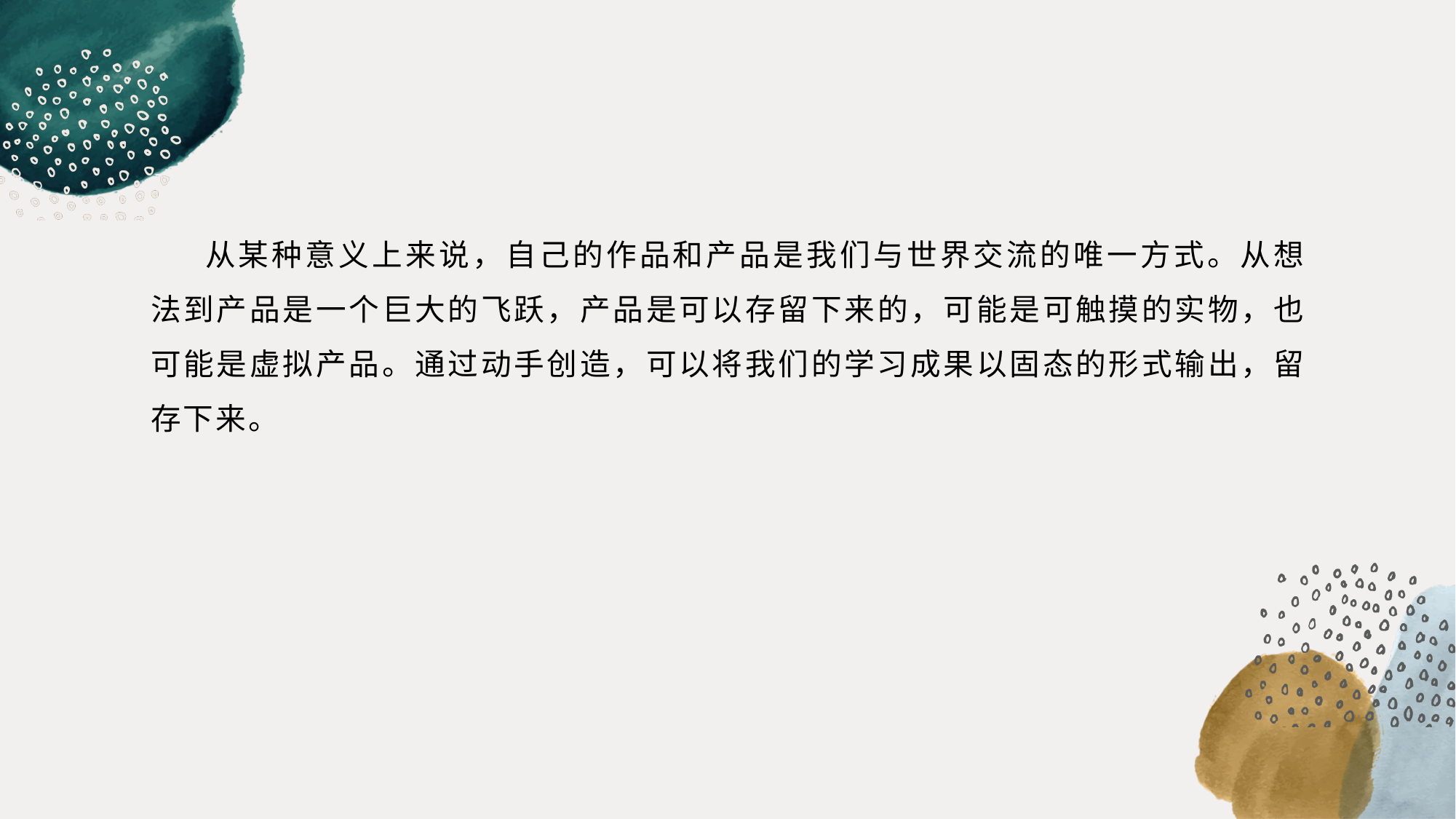

从某种意义上来说，自己的作品和产品是我们与世界交流的唯一方式。从想法到产品是一个巨大的飞跃，产品是可以存留下来的，可能是可触摸的实物，也可能是虚拟产品。通过动手创造，可以将我们的学习成果以固态的形式输出，留存下来。